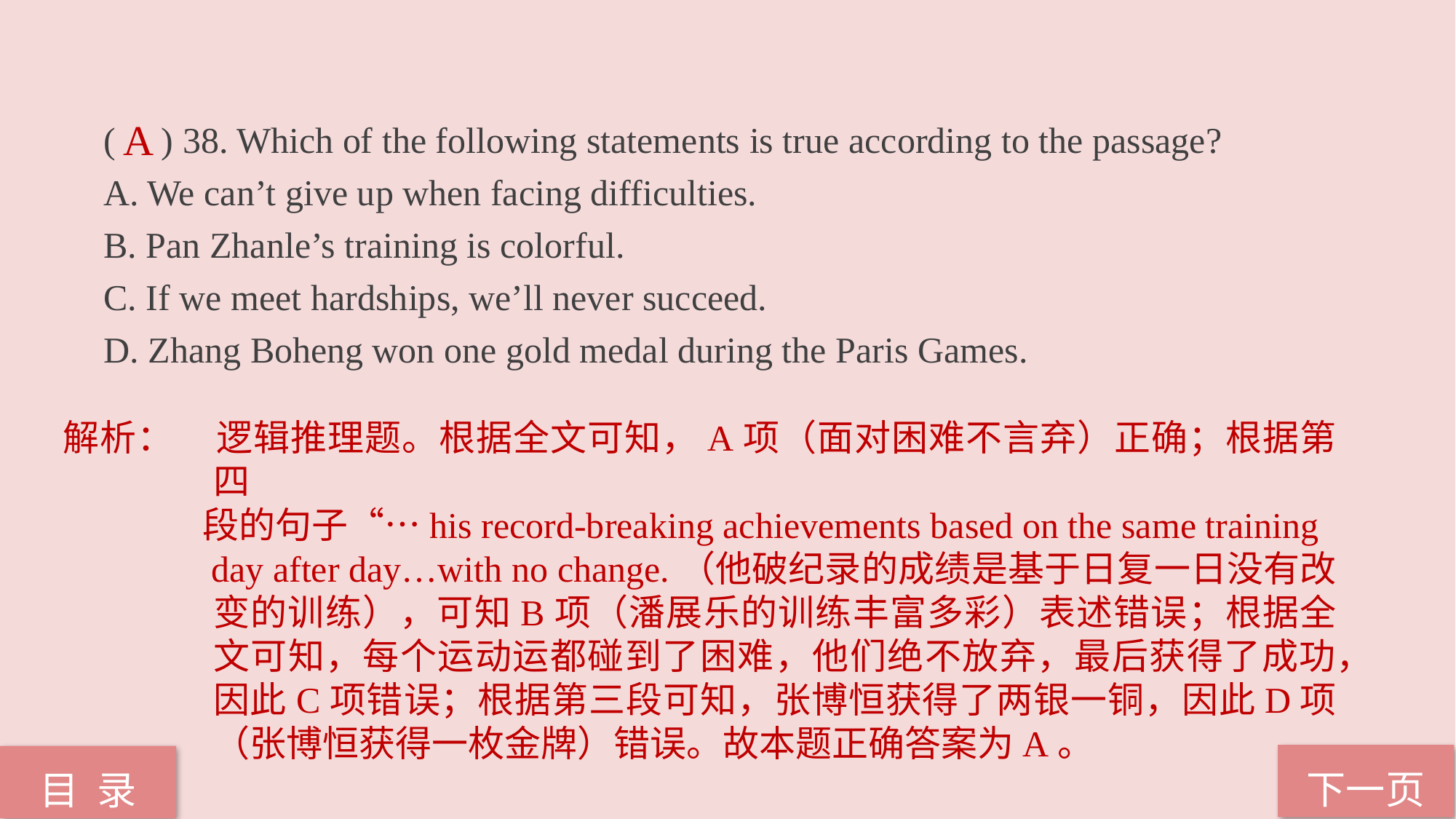

(     ) 38. Which of the following statements is true according to the passage?
A. We can’t give up when facing difficulties.
B. Pan Zhanle’s training is colorful.
C. If we meet hardships, we’ll never succeed.
D. Zhang Boheng won one gold medal during the Paris Games.
A
解析：	逻辑推理题。根据全文可知，A项（面对困难不言弃）正确；根据第四
                段的句子“…his record-breaking achievements based on the same training
                day after day…with no change.（他破纪录的成绩是基于日复一日没有改变的训练），可知B项（潘展乐的训练丰富多彩）表述错误；根据全文可知，每个运动运都碰到了困难，他们绝不放弃，最后获得了成功，因此C项错误；根据第三段可知，张博恒获得了两银一铜，因此D项（张博恒获得一枚金牌）错误。故本题正确答案为A。